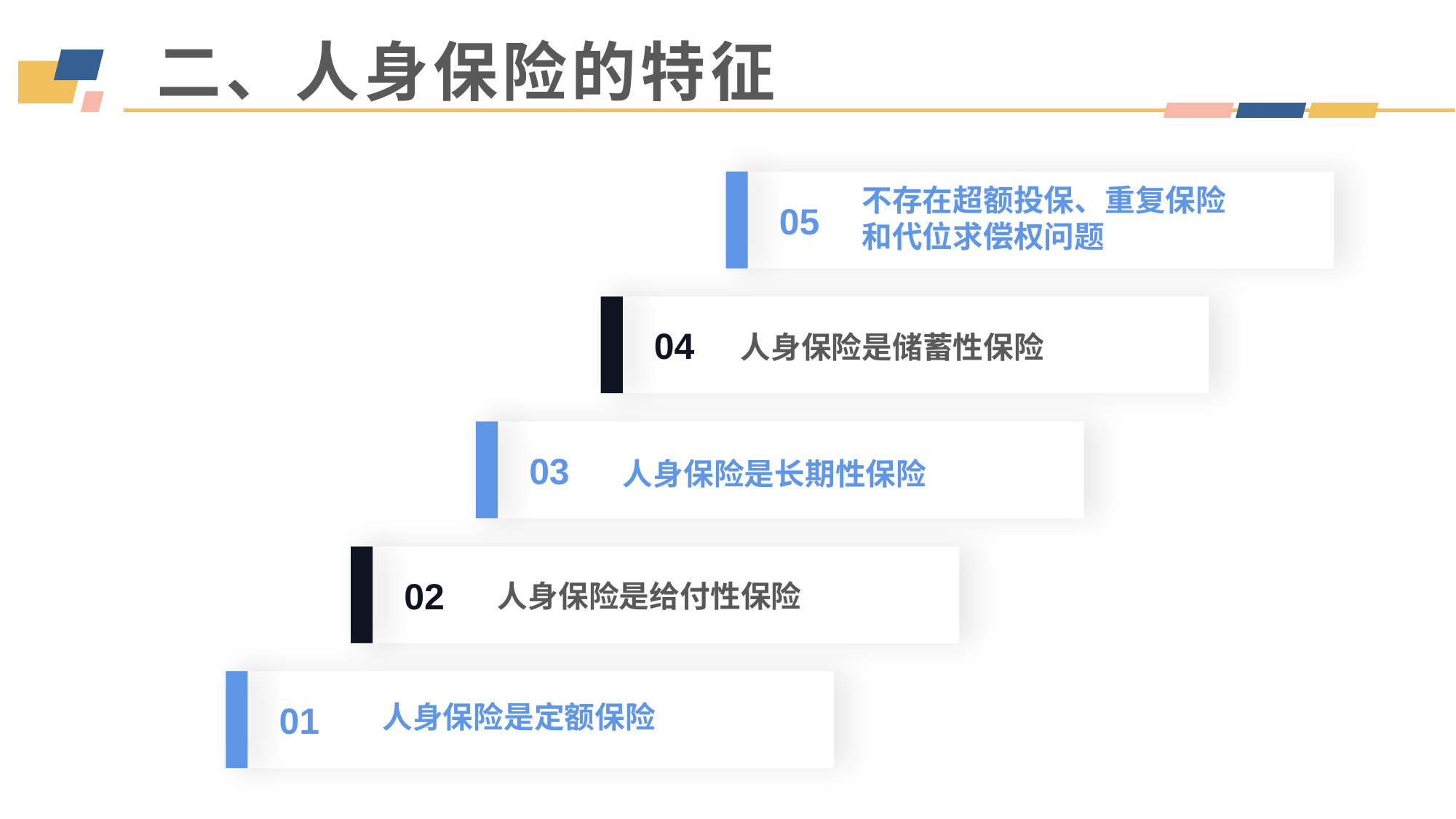

二、人身保险的特征

05

04
人身保险是储蓄性保险

03

02

01
不存在超额投保、重复保险和代位求偿权问题
人身保险是长期性保险
人身保险是给付性保险
人身保险是定额保险